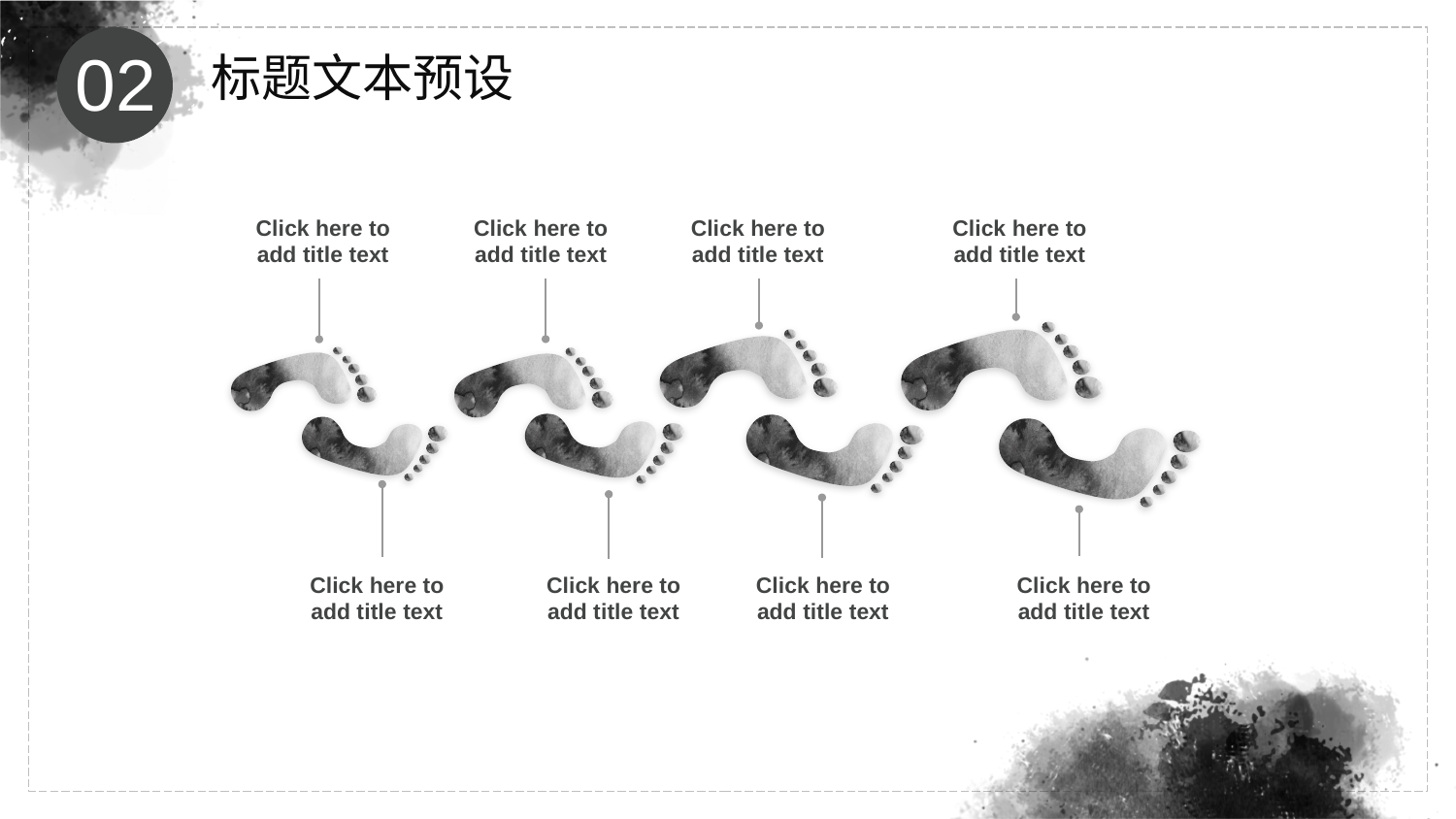

02
 标题文本预设
Click here to add title text
Click here to add title text
Click here to add title text
Click here to add title text

Click here to add title text
Click here to add title text
Click here to add title text
Click here to add title text